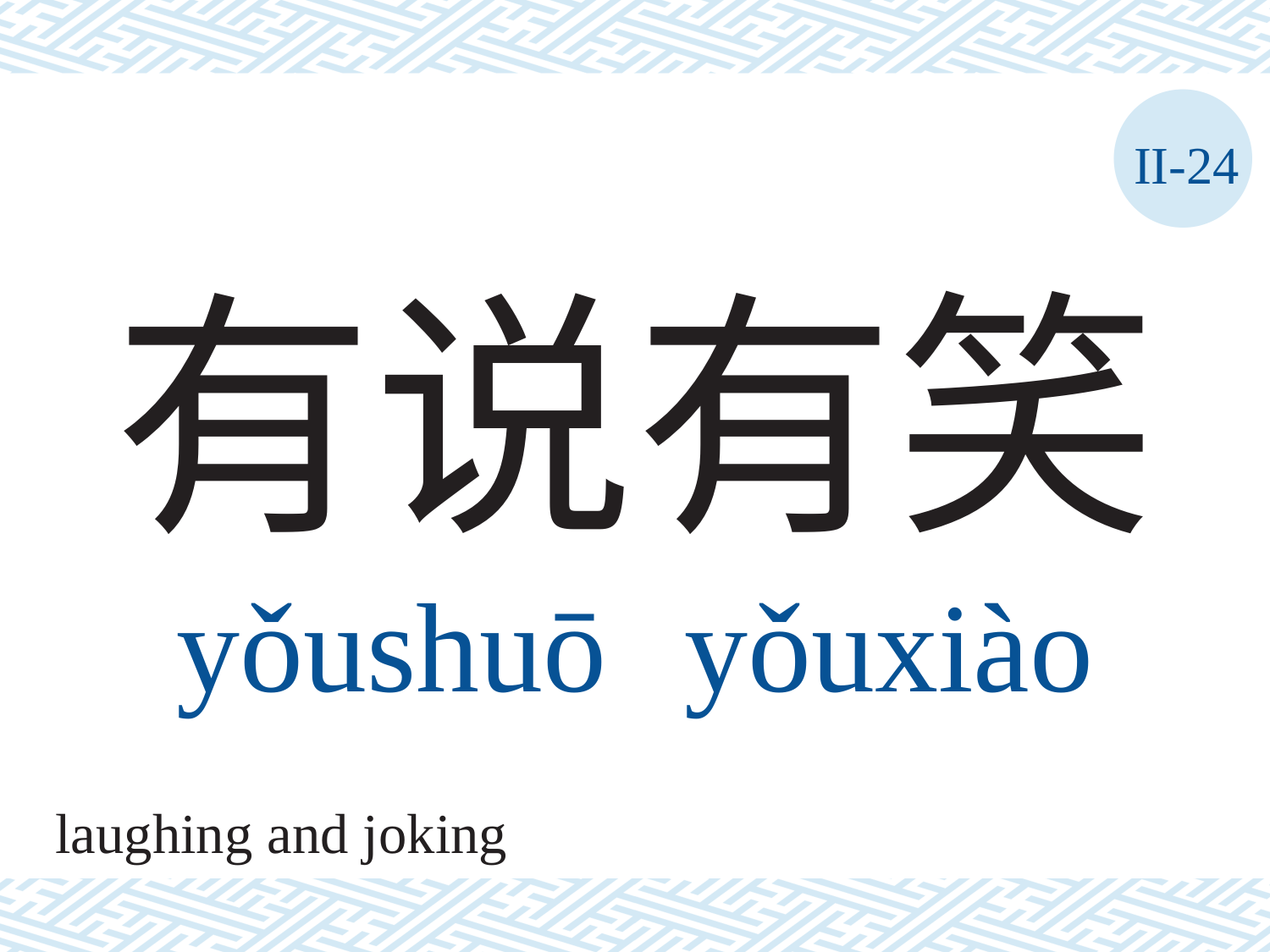

II-24
# 有说有笑 yǒushuō	yǒuxiào
laughing and joking